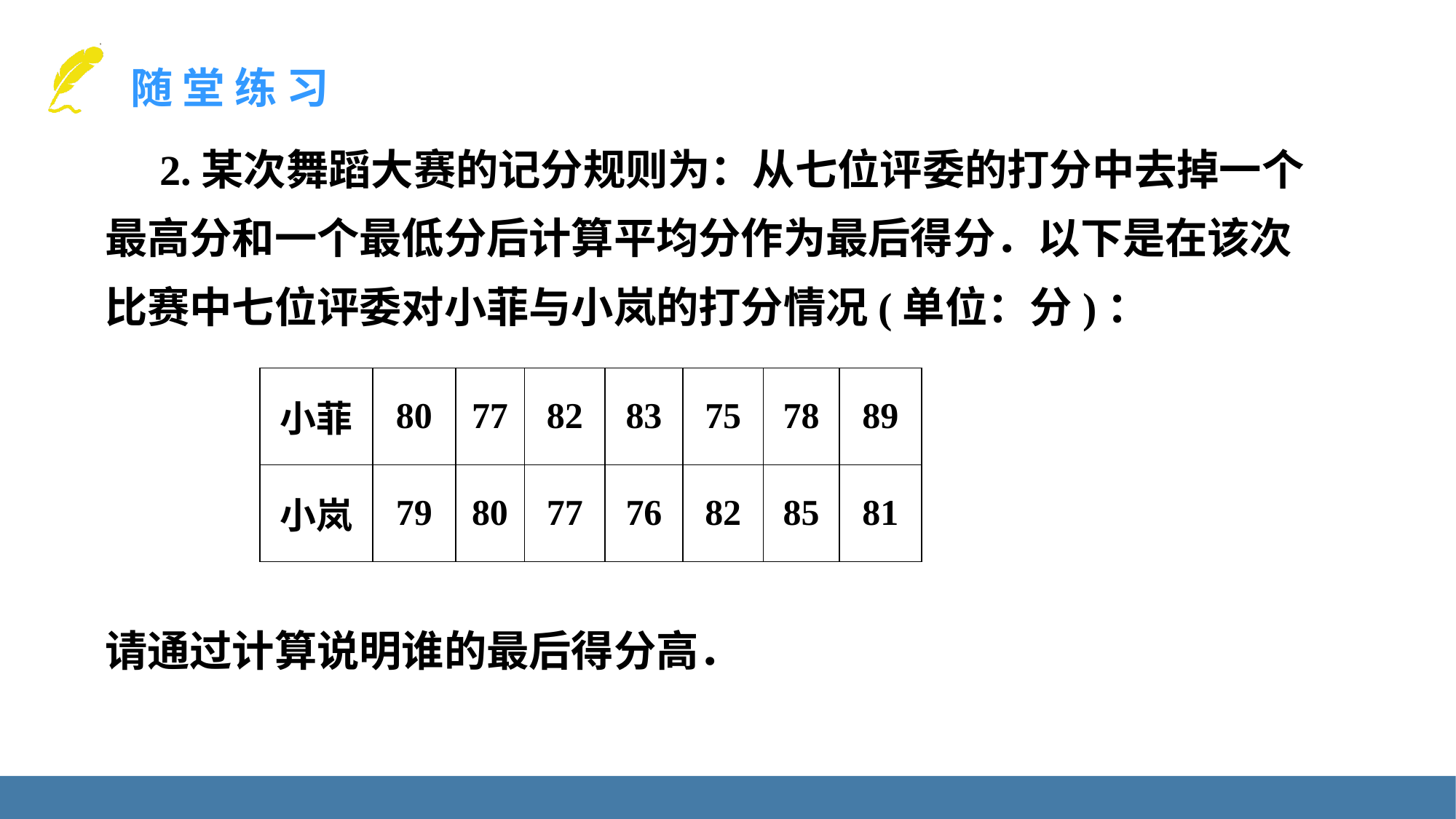

2.某次舞蹈大赛的记分规则为：从七位评委的打分中去掉一个最高分和一个最低分后计算平均分作为最后得分．以下是在该次比赛中七位评委对小菲与小岚的打分情况(单位：分)：

请通过计算说明谁的最后得分高．
| 小菲 | 80 | 77 | 82 | 83 | 75 | 78 | 89 |
| --- | --- | --- | --- | --- | --- | --- | --- |
| 小岚 | 79 | 80 | 77 | 76 | 82 | 85 | 81 |